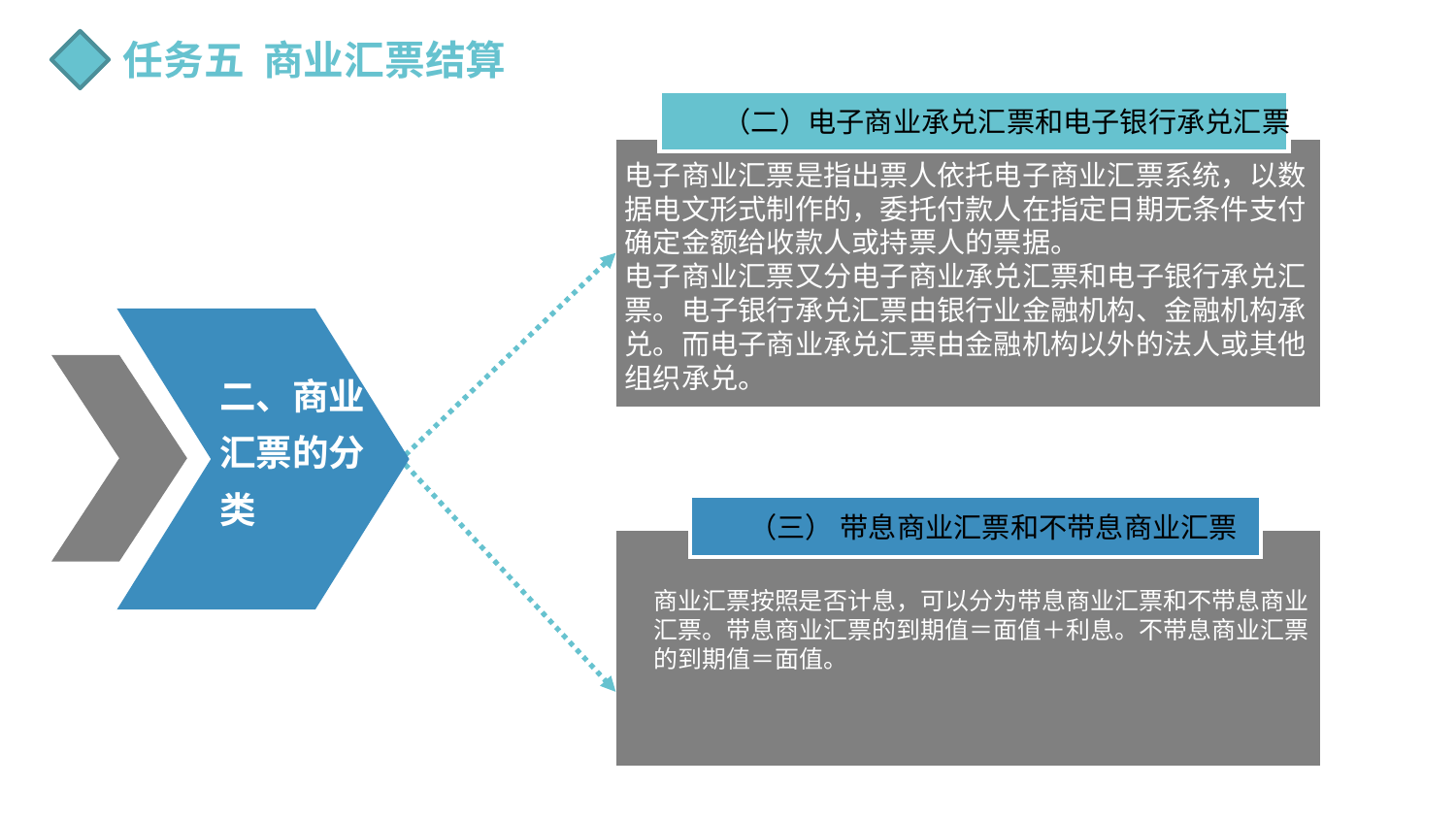

任务五  商业汇票结算

（二）电子商业承兑汇票和电子银行承兑汇票

电子商业汇票是指出票人依托电子商业汇票系统，以数据电文形式制作的，委托付款人在指定日期无条件支付确定金额给收款人或持票人的票据。
电子商业汇票又分电子商业承兑汇票和电子银行承兑汇票。电子银行承兑汇票由银行业金融机构、金融机构承兑。而电子商业承兑汇票由金融机构以外的法人或其他组织承兑。

二、商业汇票的分类

（三） 带息商业汇票和不带息商业汇票

商业汇票按照是否计息，可以分为带息商业汇票和不带息商业汇票。带息商业汇票的到期值＝面值＋利息。不带息商业汇票的到期值＝面值。